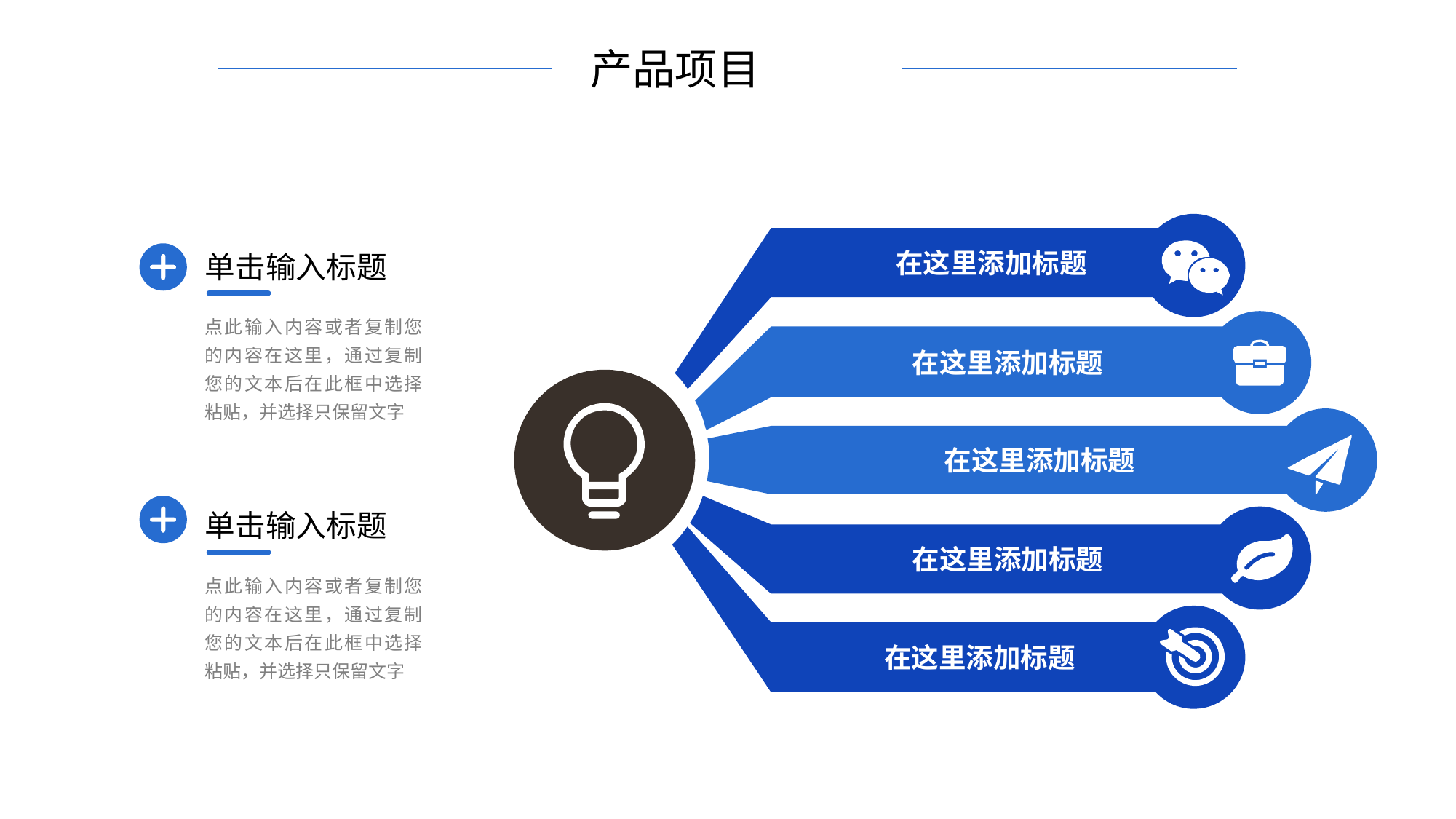

产品项目

在这里添加标题

在这里添加标题

在这里添加标题

在这里添加标题

在这里添加标题

单击输入标题

点此输入内容或者复制您的内容在这里，通过复制您的文本后在此框中选择粘贴，并选择只保留文字

单击输入标题

点此输入内容或者复制您的内容在这里，通过复制您的文本后在此框中选择粘贴，并选择只保留文字